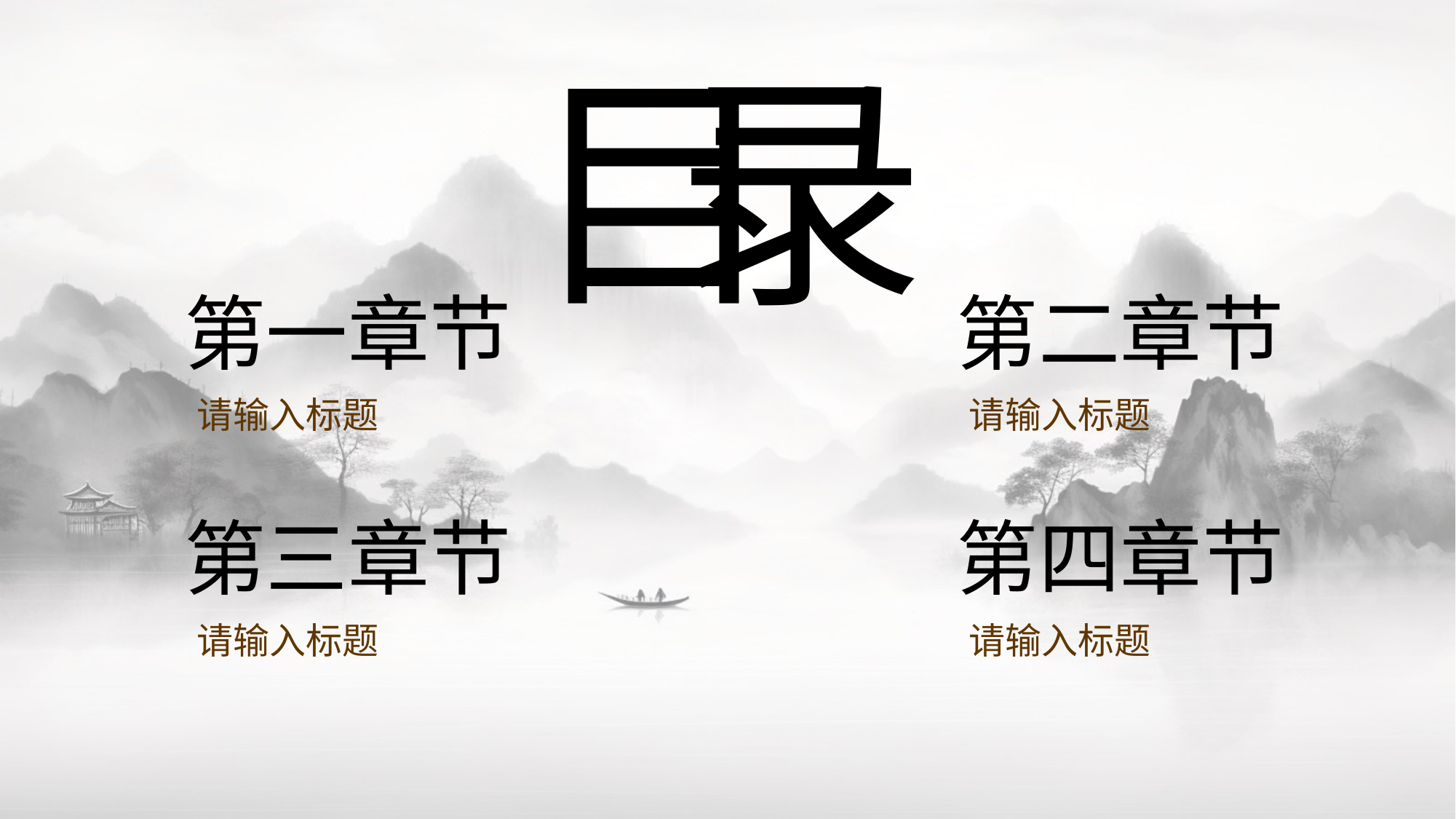

目
录
第一章节
请输入标题
第二章节
请输入标题
第三章节
请输入标题
第四章节
请输入标题